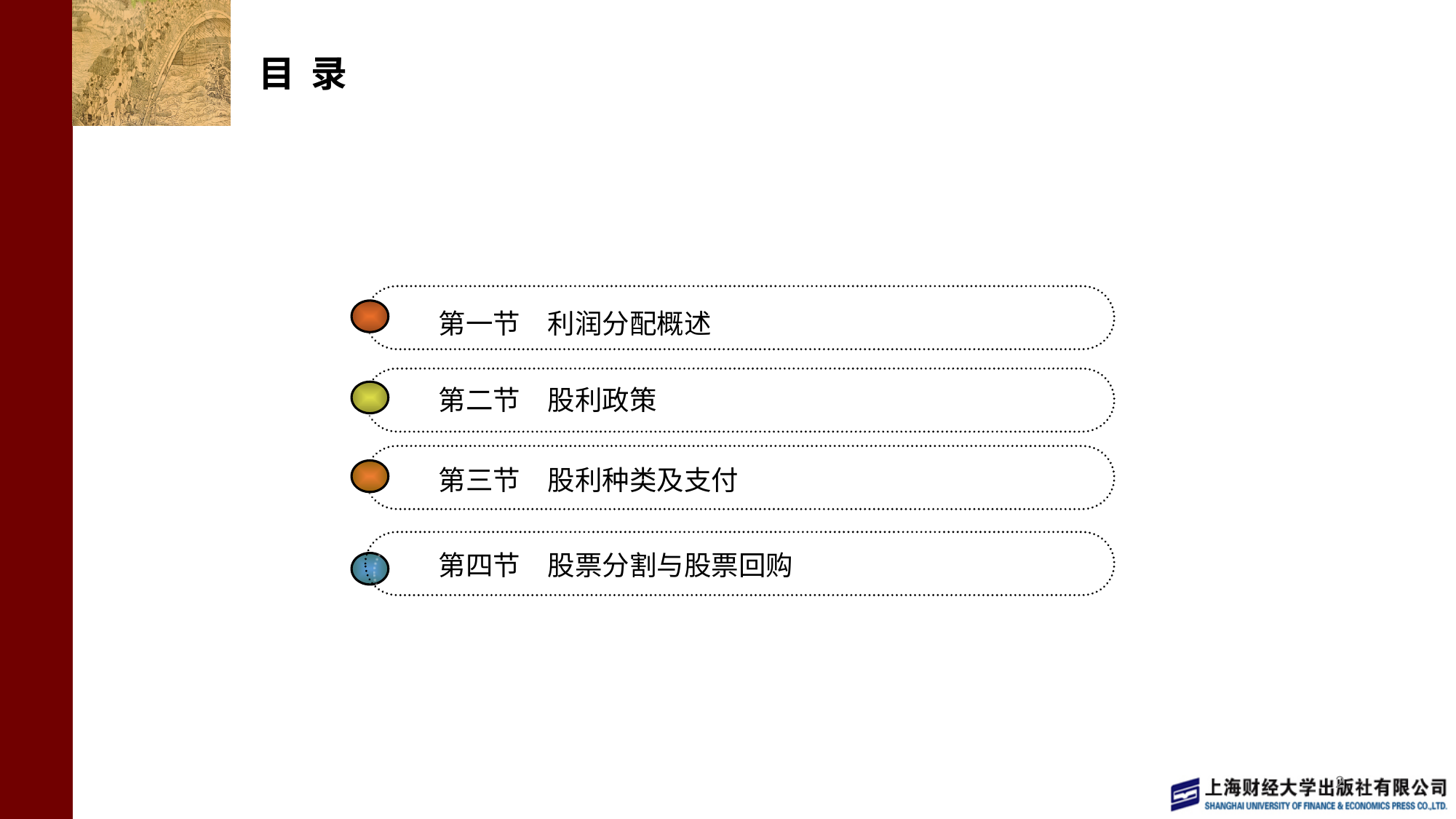

# 目  录

第一节　利润分配概述

第二节　股利政策

第三节　股利种类及支付

第四节　股票分割与股票回购

2